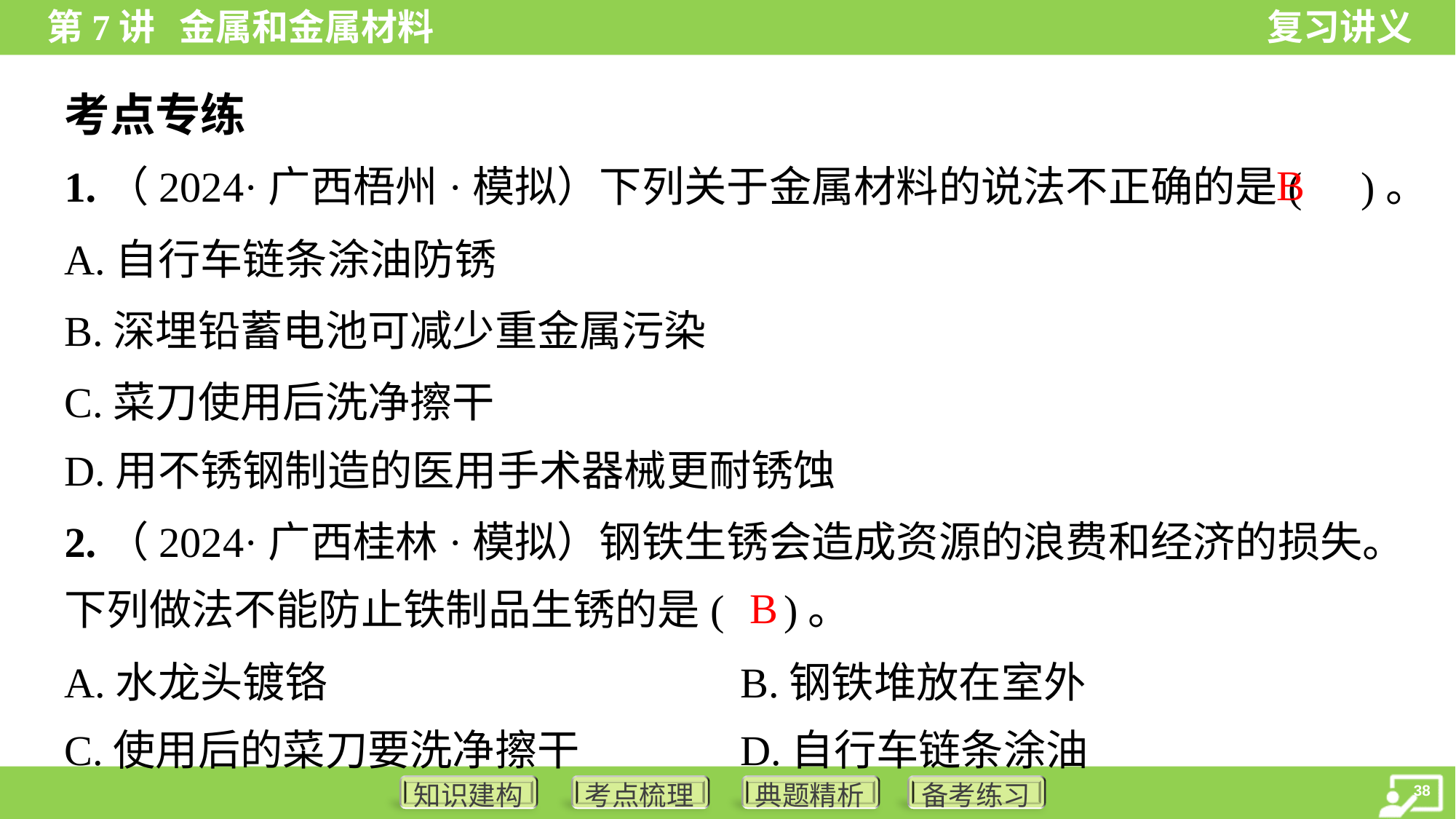

考点专练
B
1.（2024·广西梧州·模拟）下列关于金属材料的说法不正确的是(     )。
A.自行车链条涂油防锈
B.深埋铅蓄电池可减少重金属污染
C.菜刀使用后洗净擦干
D.用不锈钢制造的医用手术器械更耐锈蚀
2.（2024·广西桂林·模拟）钢铁生锈会造成资源的浪费和经济的损失。
下列做法不能防止铁制品生锈的是(     )。
B
A.水龙头镀铬	B.钢铁堆放在室外
C.使用后的菜刀要洗净擦干	D.自行车链条涂油